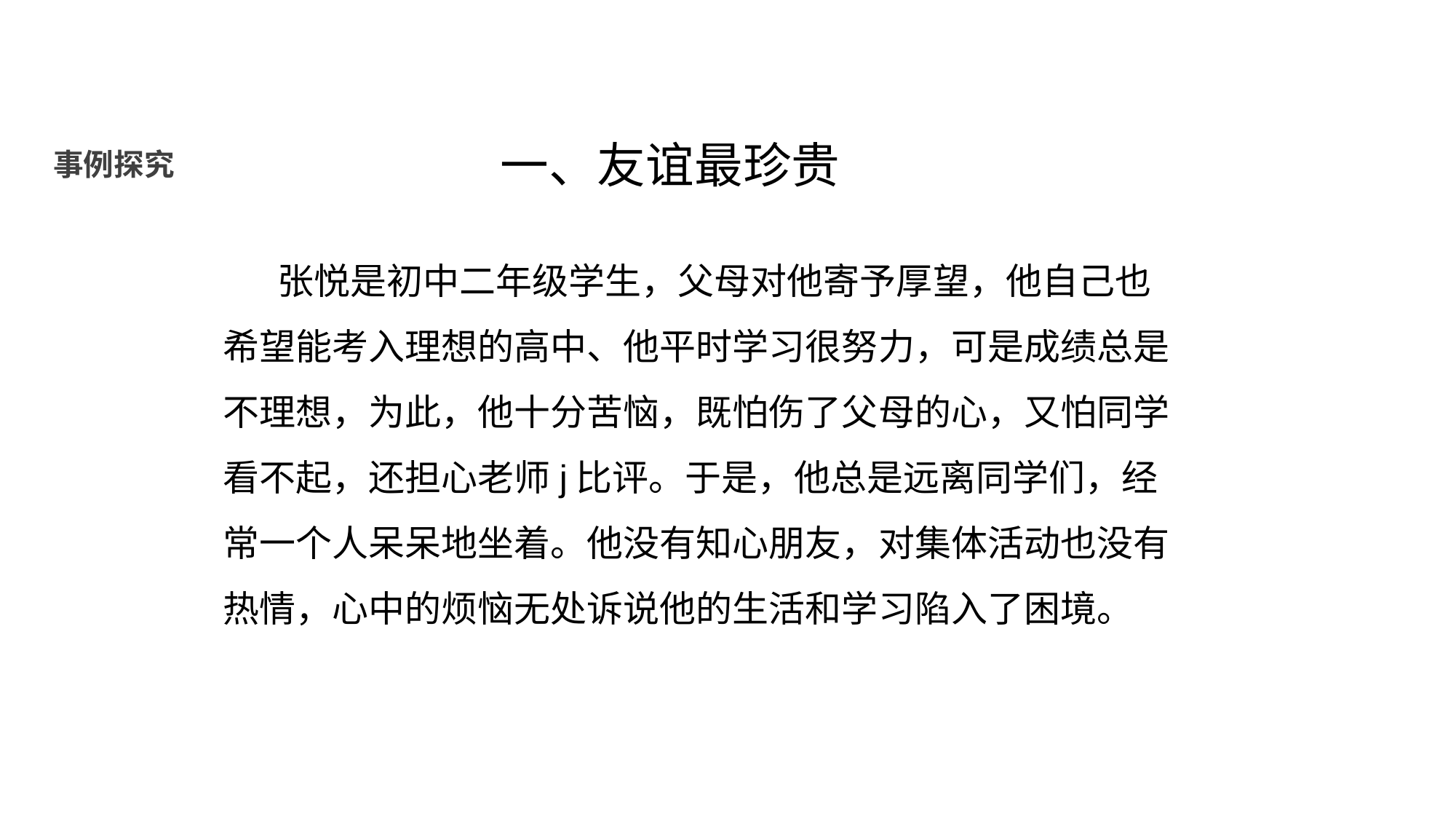

一、友谊最珍贵
事例探究
张悦是初中二年级学生，父母对他寄予厚望，他自己也希望能考入理想的高中、他平时学习很努力，可是成绩总是不理想，为此，他十分苦恼，既怕伤了父母的心，又怕同学看不起，还担心老师j比评。于是，他总是远离同学们，经常一个人呆呆地坐着。他没有知心朋友，对集体活动也没有热情，心中的烦恼无处诉说他的生活和学习陷入了困境。